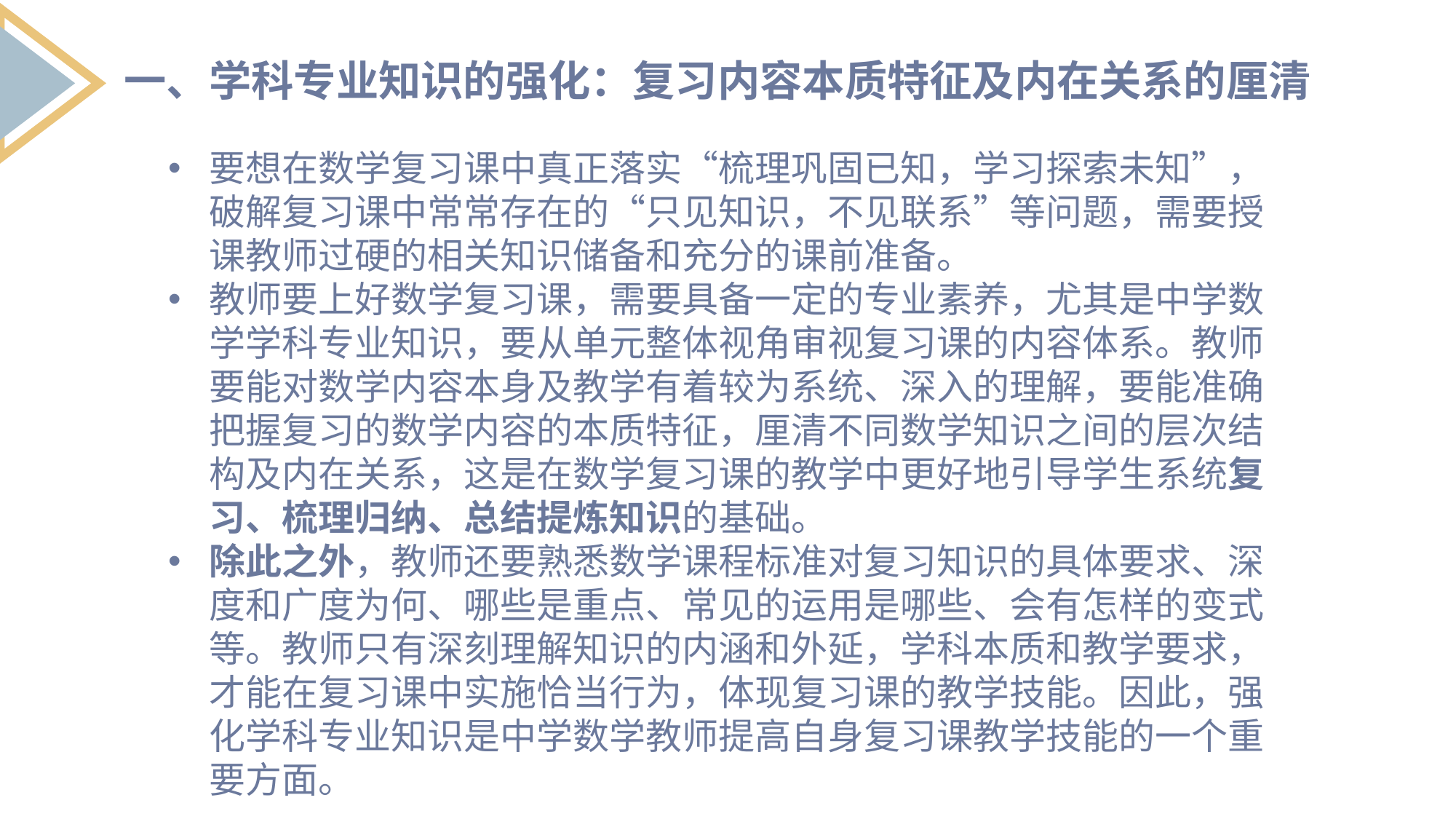

一、学科专业知识的强化：复习内容本质特征及内在关系的厘清
要想在数学复习课中真正落实“梳理巩固已知，学习探索未知”，破解复习课中常常存在的“只见知识，不见联系”等问题，需要授课教师过硬的相关知识储备和充分的课前准备。
教师要上好数学复习课，需要具备一定的专业素养，尤其是中学数学学科专业知识，要从单元整体视角审视复习课的内容体系。教师要能对数学内容本身及教学有着较为系统、深入的理解，要能准确把握复习的数学内容的本质特征，厘清不同数学知识之间的层次结构及内在关系，这是在数学复习课的教学中更好地引导学生系统复习、梳理归纳、总结提炼知识的基础。
除此之外，教师还要熟悉数学课程标准对复习知识的具体要求、深度和广度为何、哪些是重点、常见的运用是哪些、会有怎样的变式等。教师只有深刻理解知识的内涵和外延，学科本质和教学要求，才能在复习课中实施恰当行为，体现复习课的教学技能。因此，强化学科专业知识是中学数学教师提高自身复习课教学技能的一个重要方面。